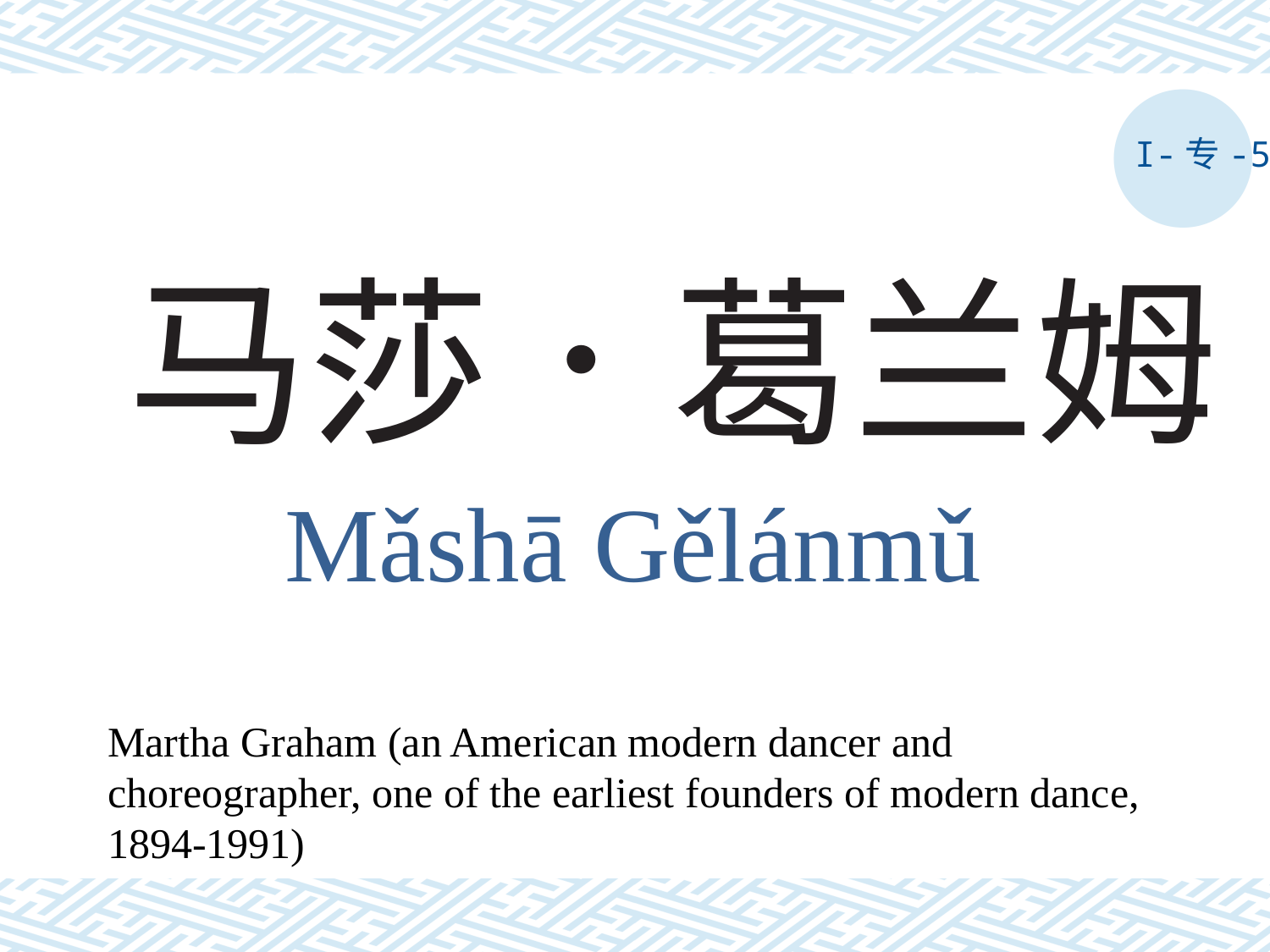

I-专-5

# 马莎．葛兰姆
Mǎshā Gělánmǔ
Martha Graham (an American modern dancer and choreographer, one of the earliest founders of modern dance, 1894-1991)